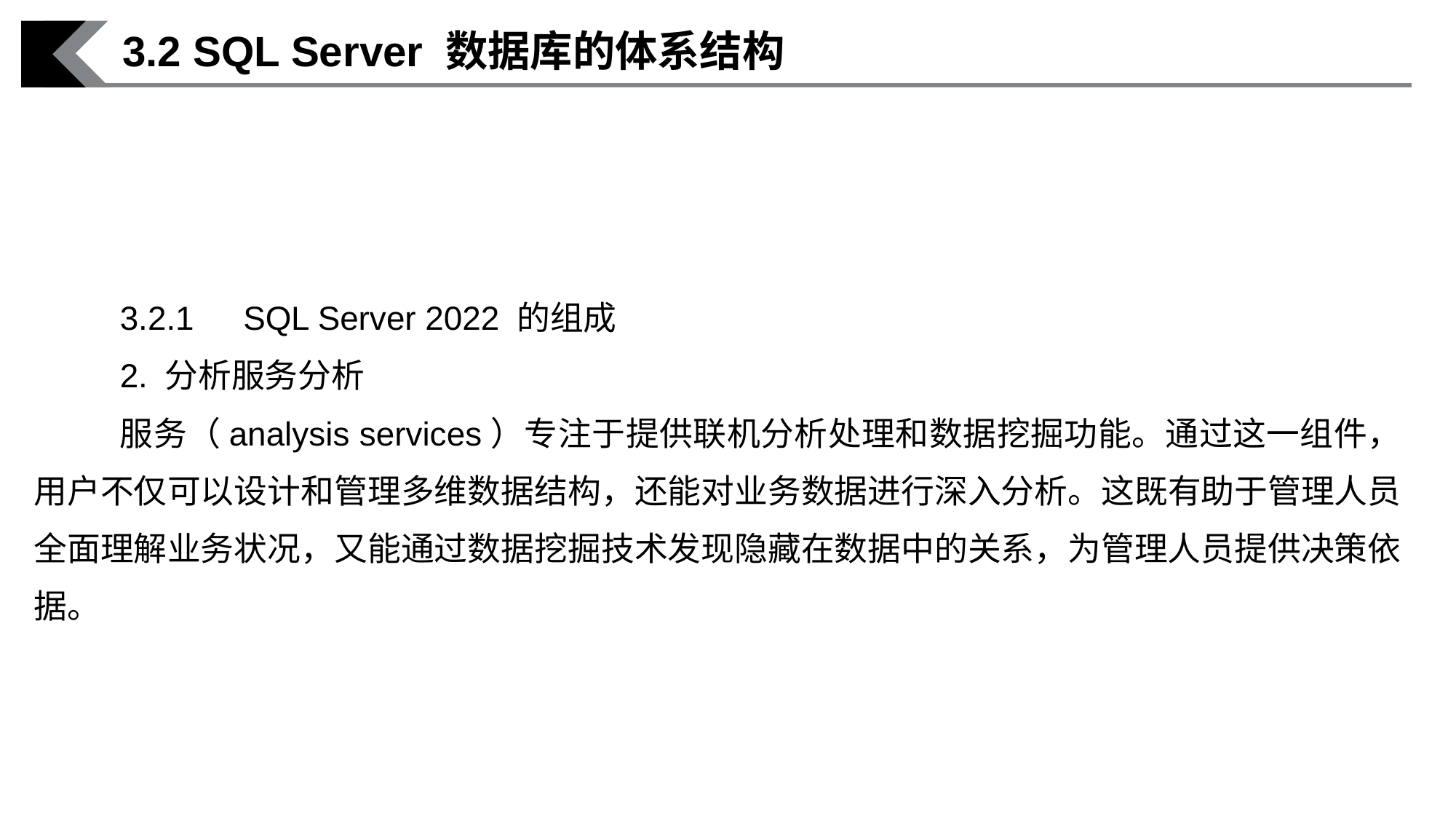

3.2 SQL Server 数据库的体系结构
3.2.1　SQL Server 2022 的组成
2. 分析服务分析
服务（analysis services）专注于提供联机分析处理和数据挖掘功能。通过这一组件，用户不仅可以设计和管理多维数据结构，还能对业务数据进行深入分析。这既有助于管理人员全面理解业务状况，又能通过数据挖掘技术发现隐藏在数据中的关系，为管理人员提供决策依据。